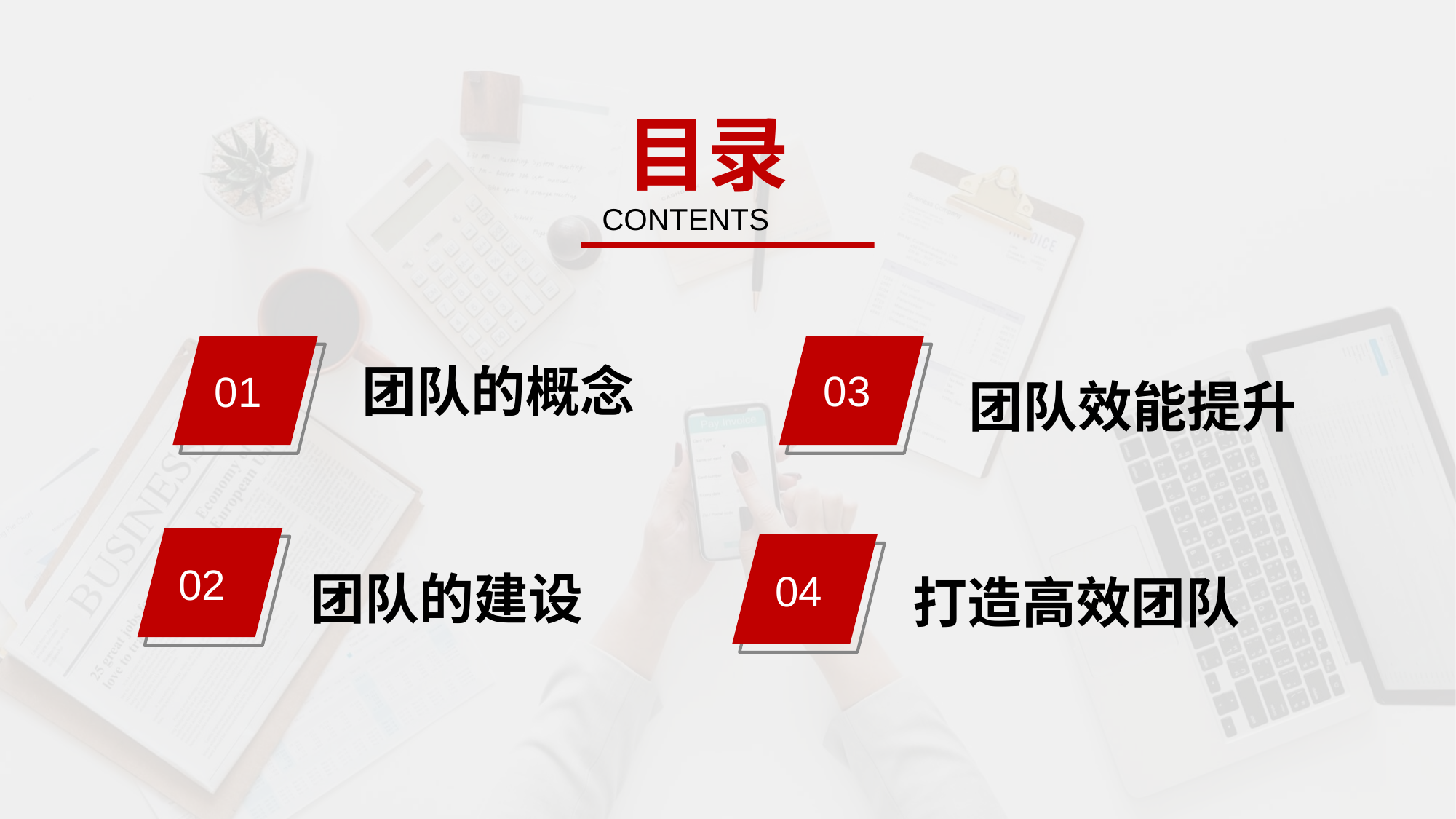

目录
CONTENTS

01

03
团队的概念
团队效能提升

02

04
团队的建设
打造高效团队